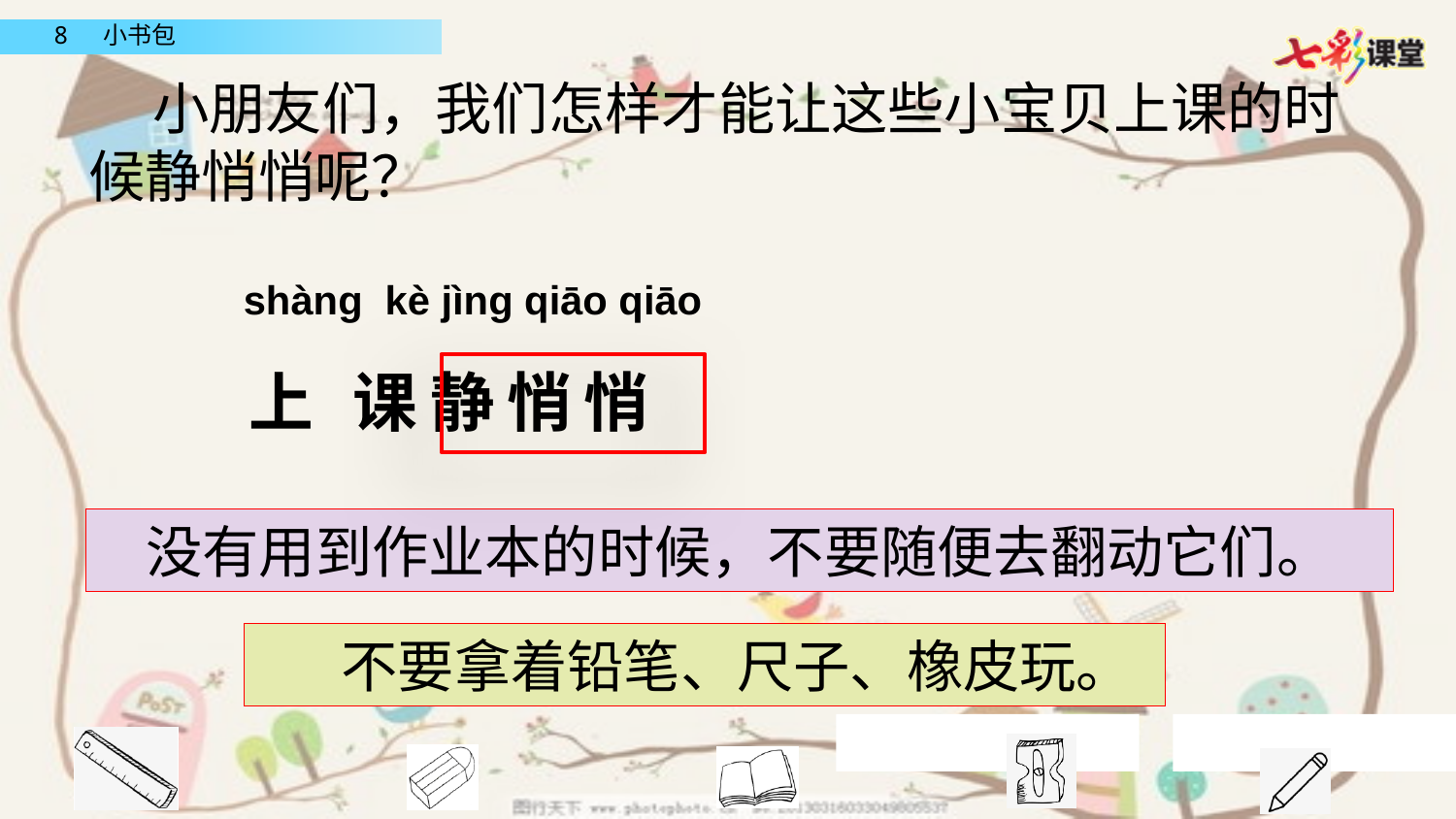

小朋友们，我们怎样才能让这些小宝贝上课的时候静悄悄呢？
shànɡ  kè jìnɡ qiāo qiāo

上 课静悄悄

没有用到作业本的时候，不要随便去翻动它们。
    不要拿着铅笔、尺子、橡皮玩。